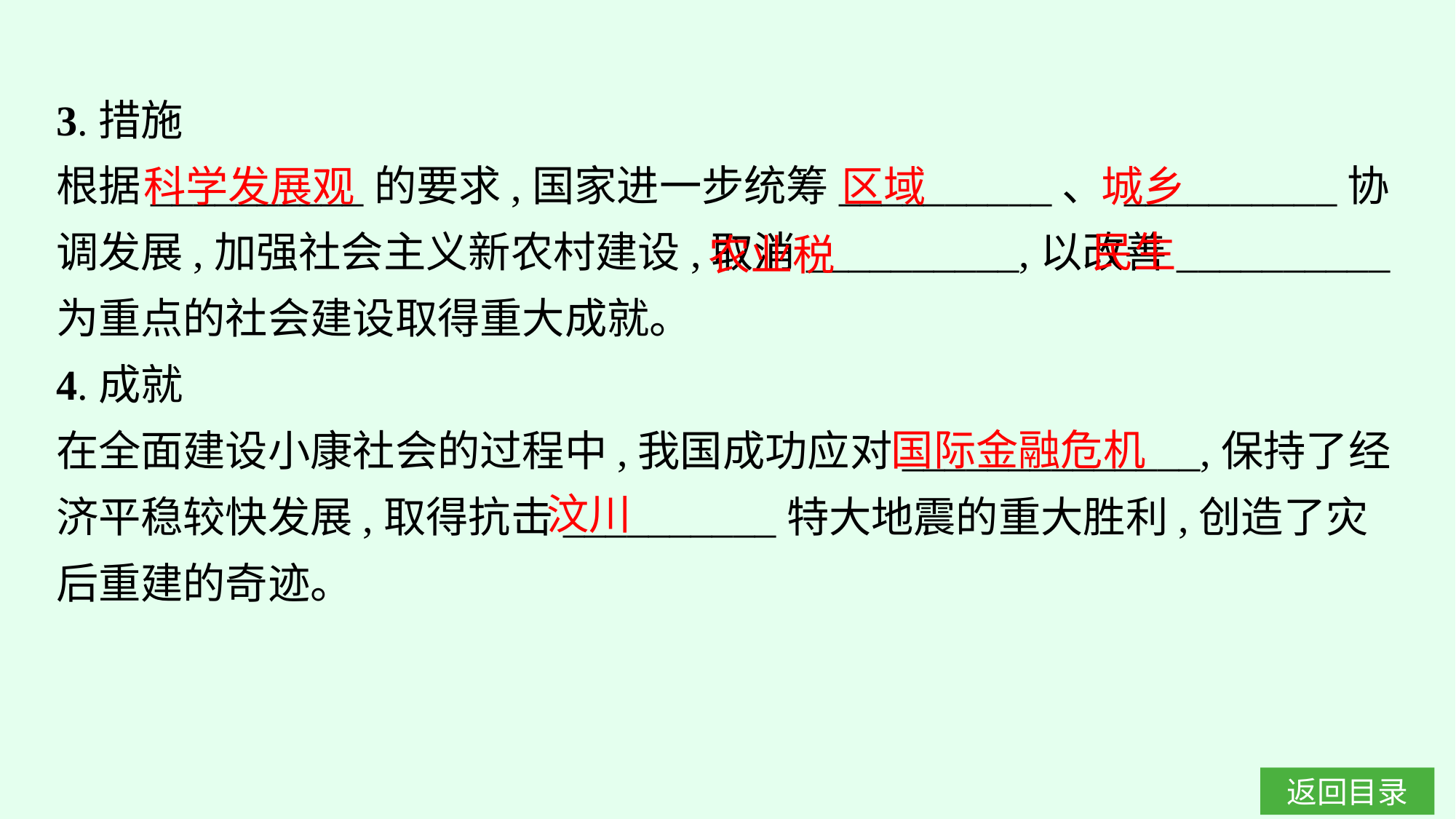

3.措施
根据__________的要求,国家进一步统筹__________、 __________协调发展,加强社会主义新农村建设,取消__________,以改善__________为重点的社会建设取得重大成就。
4.成就
在全面建设小康社会的过程中,我国成功应对______________,保持了经济平稳较快发展,取得抗击__________特大地震的重大胜利,创造了灾后重建的奇迹。
科学发展观
区域
城乡
民生
农业税
国际金融危机
汶川